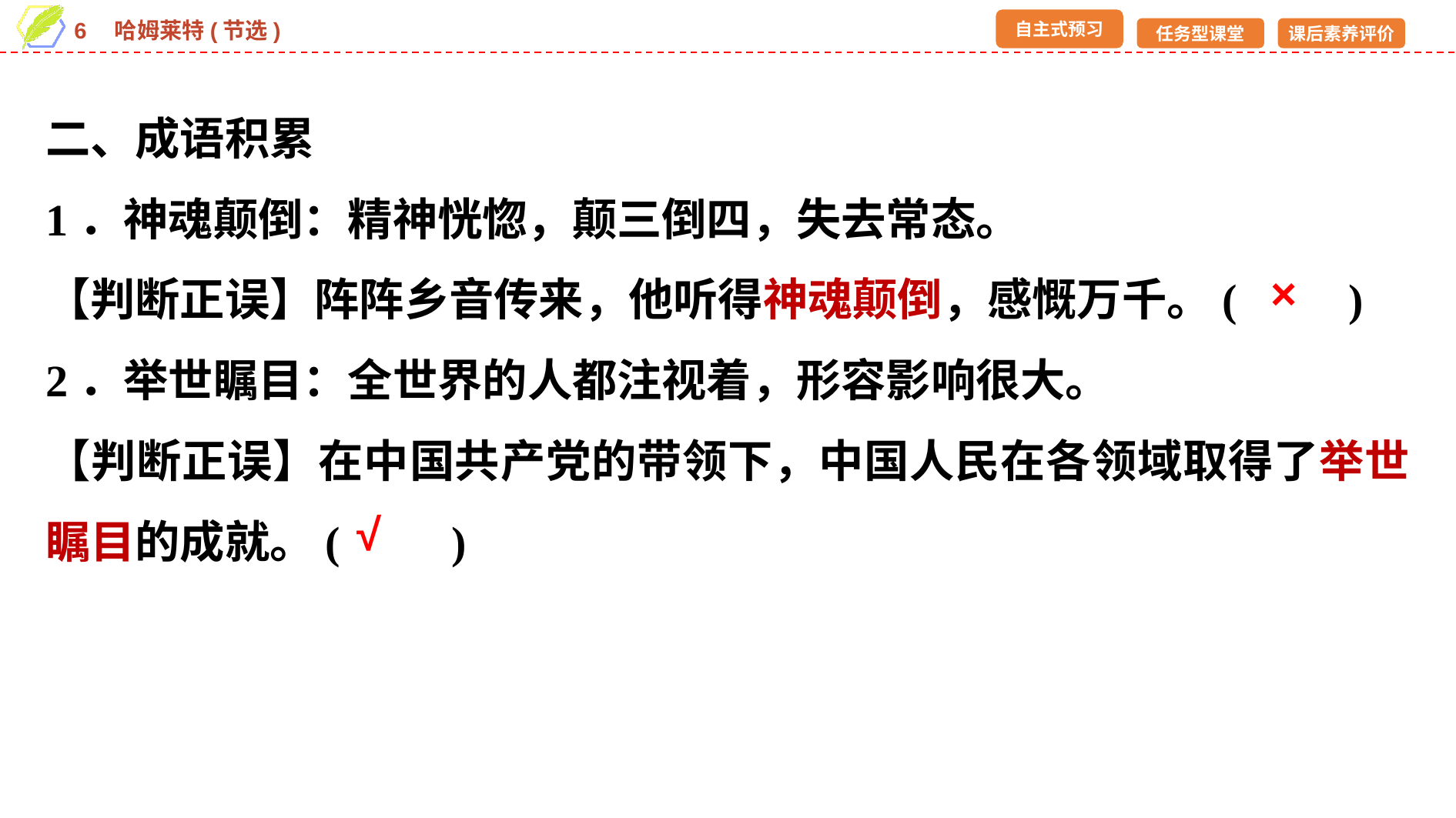

二、成语积累
1．神魂颠倒：精神恍惚，颠三倒四，失去常态。
【判断正误】阵阵乡音传来，他听得神魂颠倒，感慨万千。(　　)
2．举世瞩目：全世界的人都注视着，形容影响很大。
【判断正误】在中国共产党的带领下，中国人民在各领域取得了举世瞩目的成就。(　　)
×
√